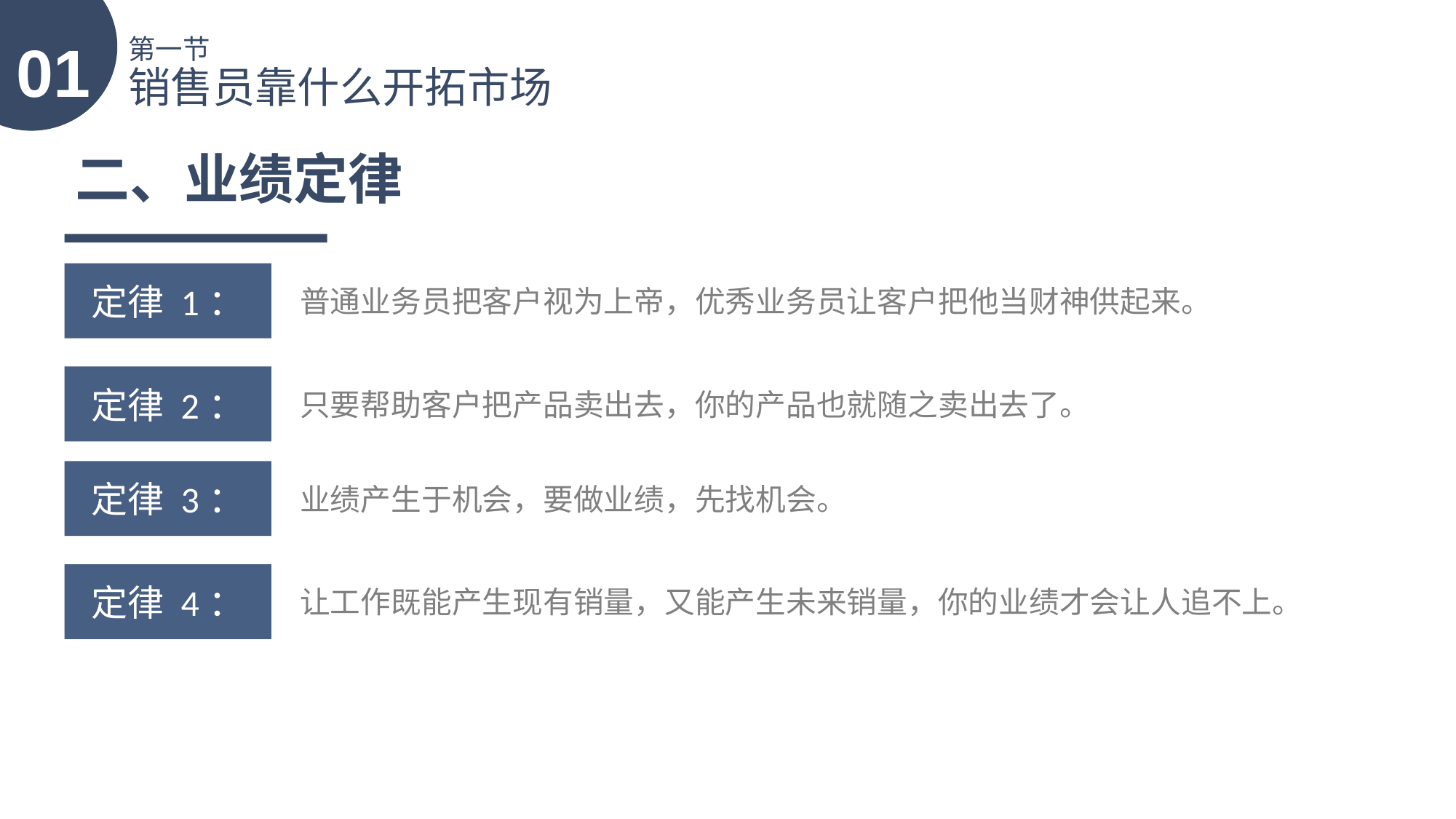

01
第一节
销售员靠什么开拓市场
二、业绩定律

定律 1：
普通业务员把客户视为上帝，优秀业务员让客户把他当财神供起来。
定律 2：
只要帮助客户把产品卖出去，你的产品也就随之卖出去了。
定律 3：
业绩产生于机会，要做业绩，先找机会。
定律 4：
让工作既能产生现有销量，又能产生未来销量，你的业绩才会让人追不上。